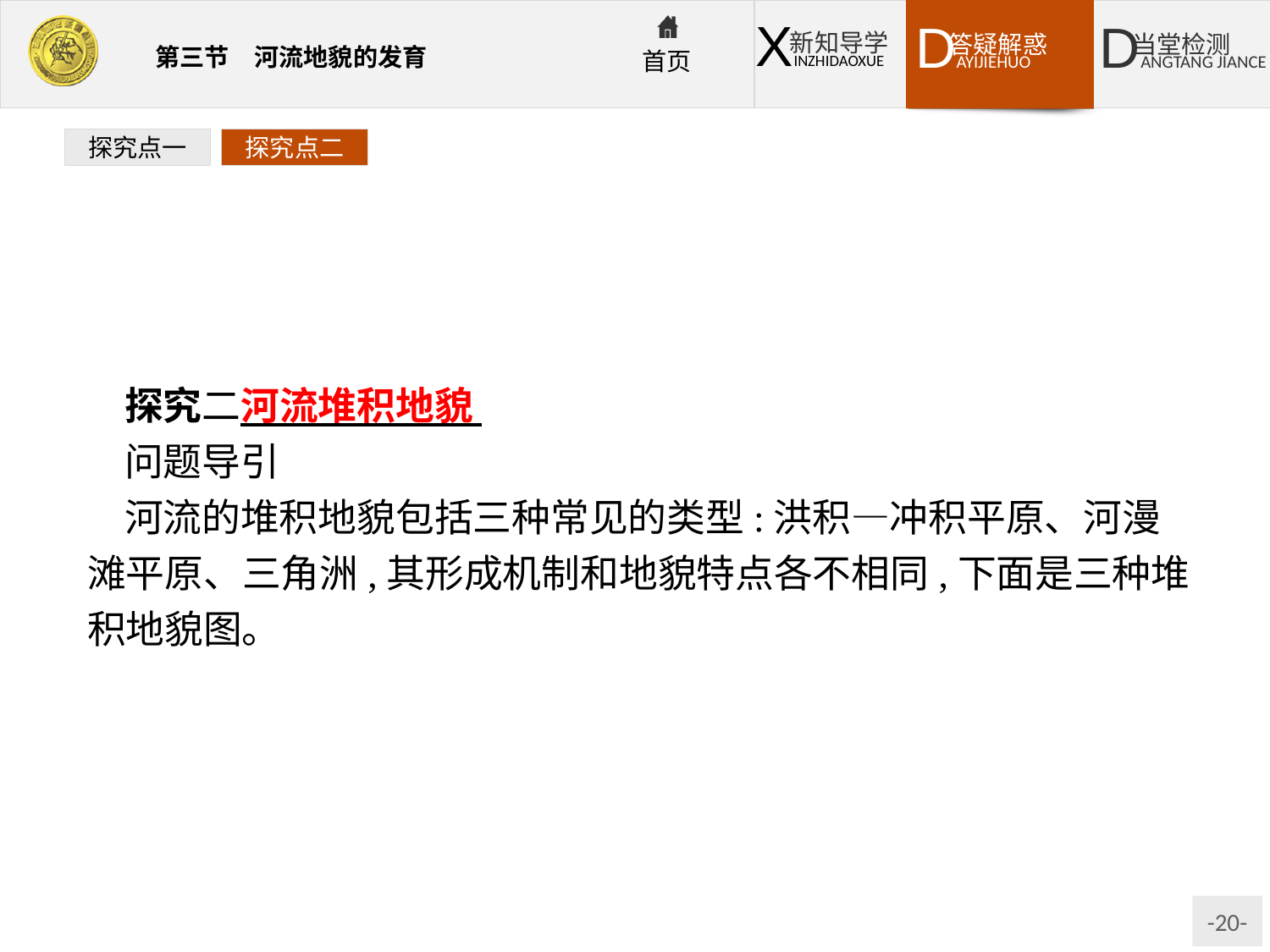

探究点一
探究点二
探究二河流堆积地貌
问题导引
河流的堆积地貌包括三种常见的类型:洪积—冲积平原、河漫滩平原、三角洲,其形成机制和地貌特点各不相同,下面是三种堆积地貌图。